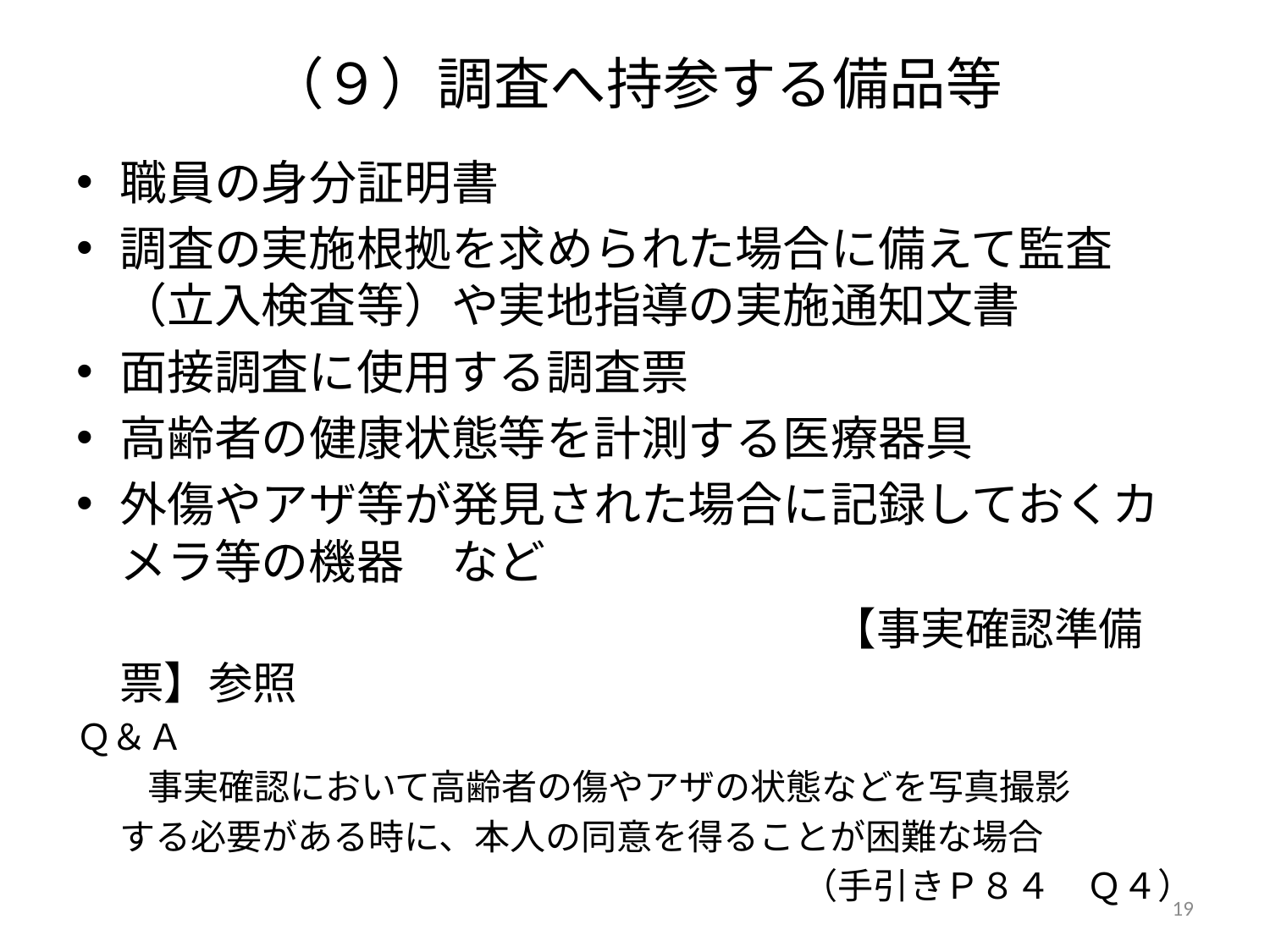

# （９）調査へ持参する備品等
職員の身分証明書
調査の実施根拠を求められた場合に備えて監査（立入検査等）や実地指導の実施通知文書
面接調査に使用する調査票
高齢者の健康状態等を計測する医療器具
外傷やアザ等が発見された場合に記録しておくカメラ等の機器　など
　　　　　　　　　　　　　　　　【事実確認準備票】参照
Ｑ＆Ａ
　　事実確認において高齢者の傷やアザの状態などを写真撮影
　 する必要がある時に、本人の同意を得ることが困難な場合
（手引きＰ８４　Ｑ４）

19